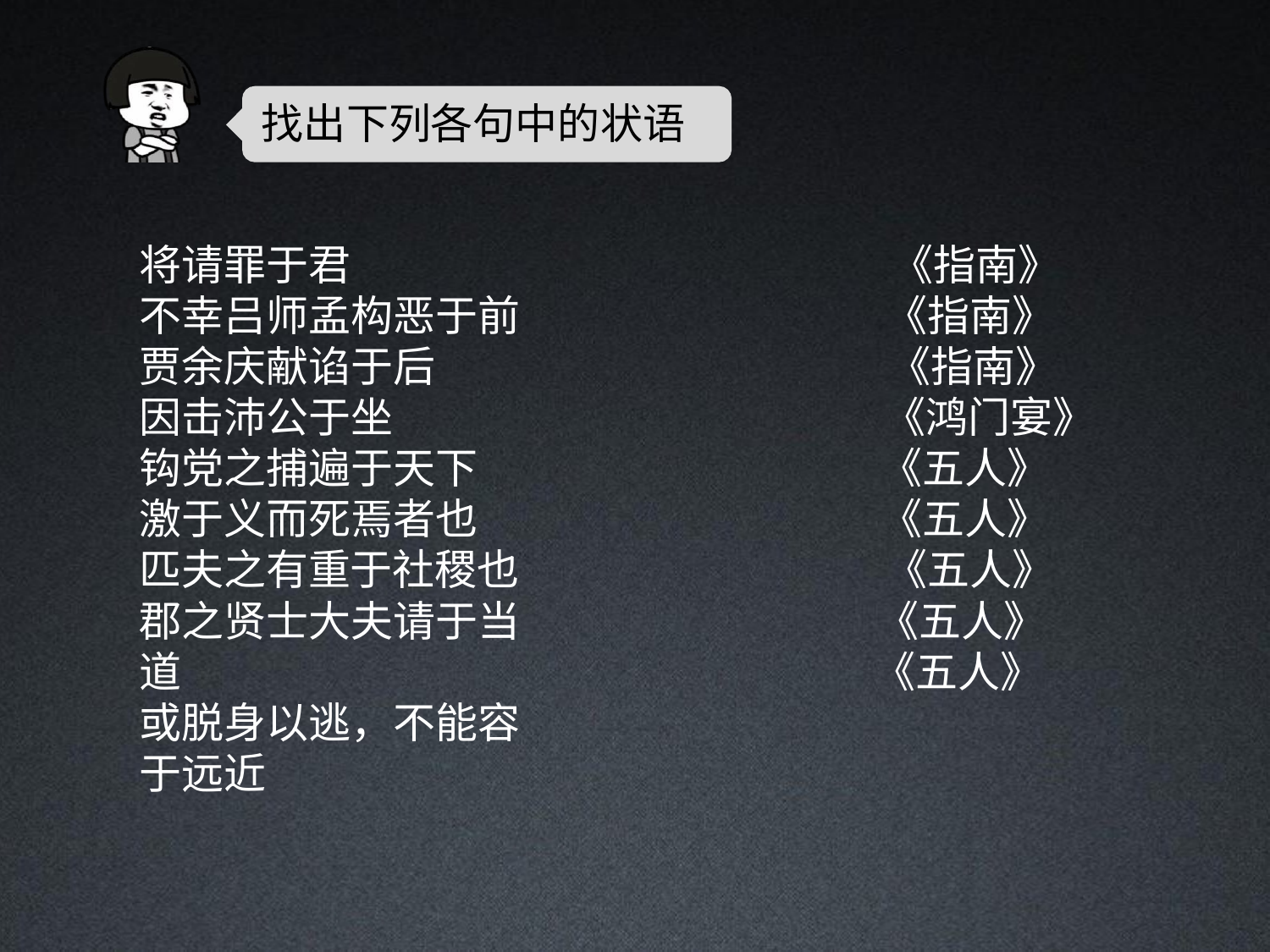

# 找出下列各句中的状语

将请罪于君
不幸吕师孟构恶于前
贾余庆献谄于后
因击沛公于坐
钩党之捕遍于天下
激于义而死焉者也
匹夫之有重于社稷也
郡之贤士大夫请于当道
或脱身以逃，不能容于远近
《指南》
《指南》
《指南》
《鸿门宴》
《五人》
《五人》
《五人》
《五人》
《五人》